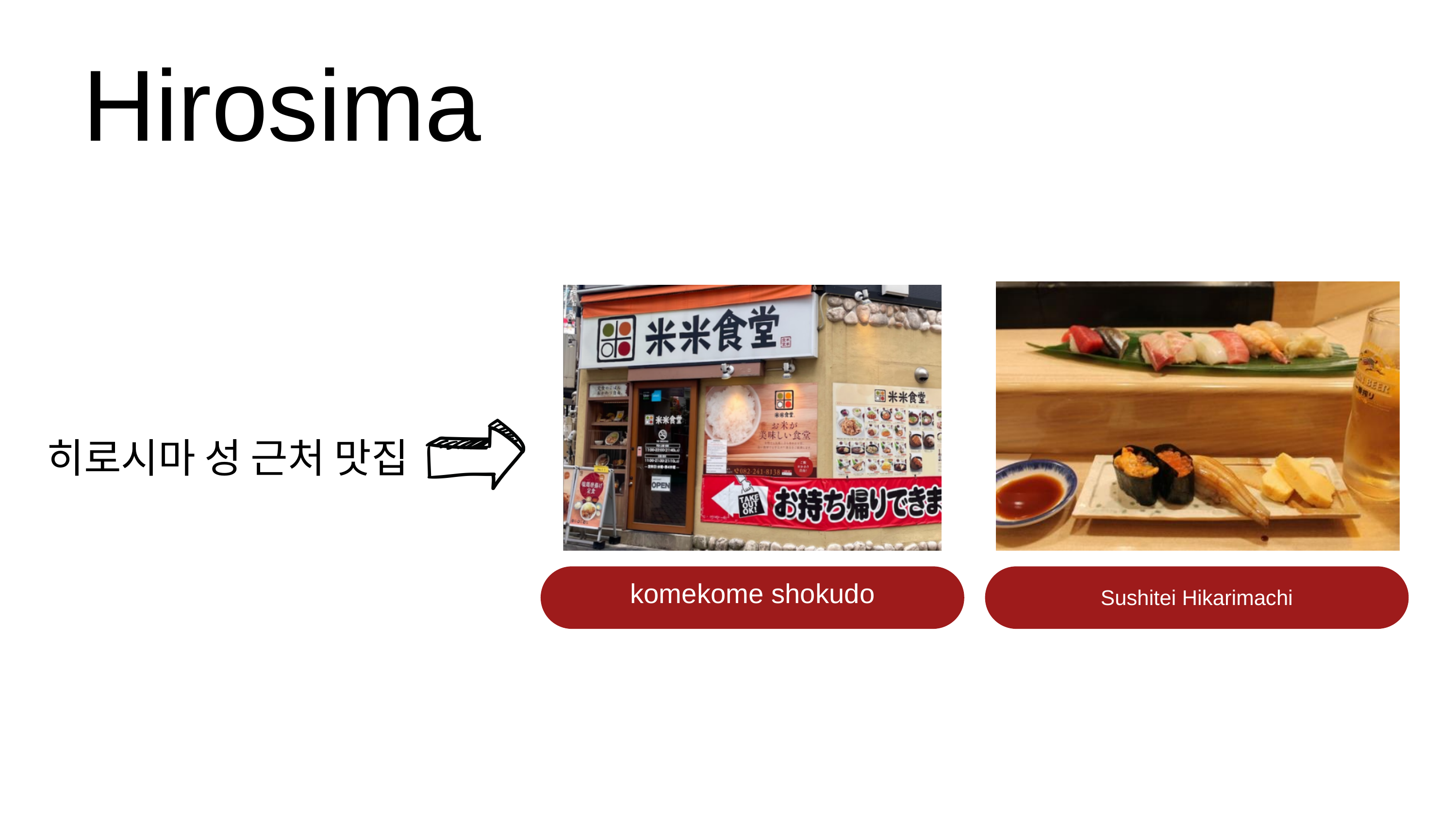

Hirosima

히로시마 성 근처 맛집

komekome shokudo

Sushitei Hikarimachi